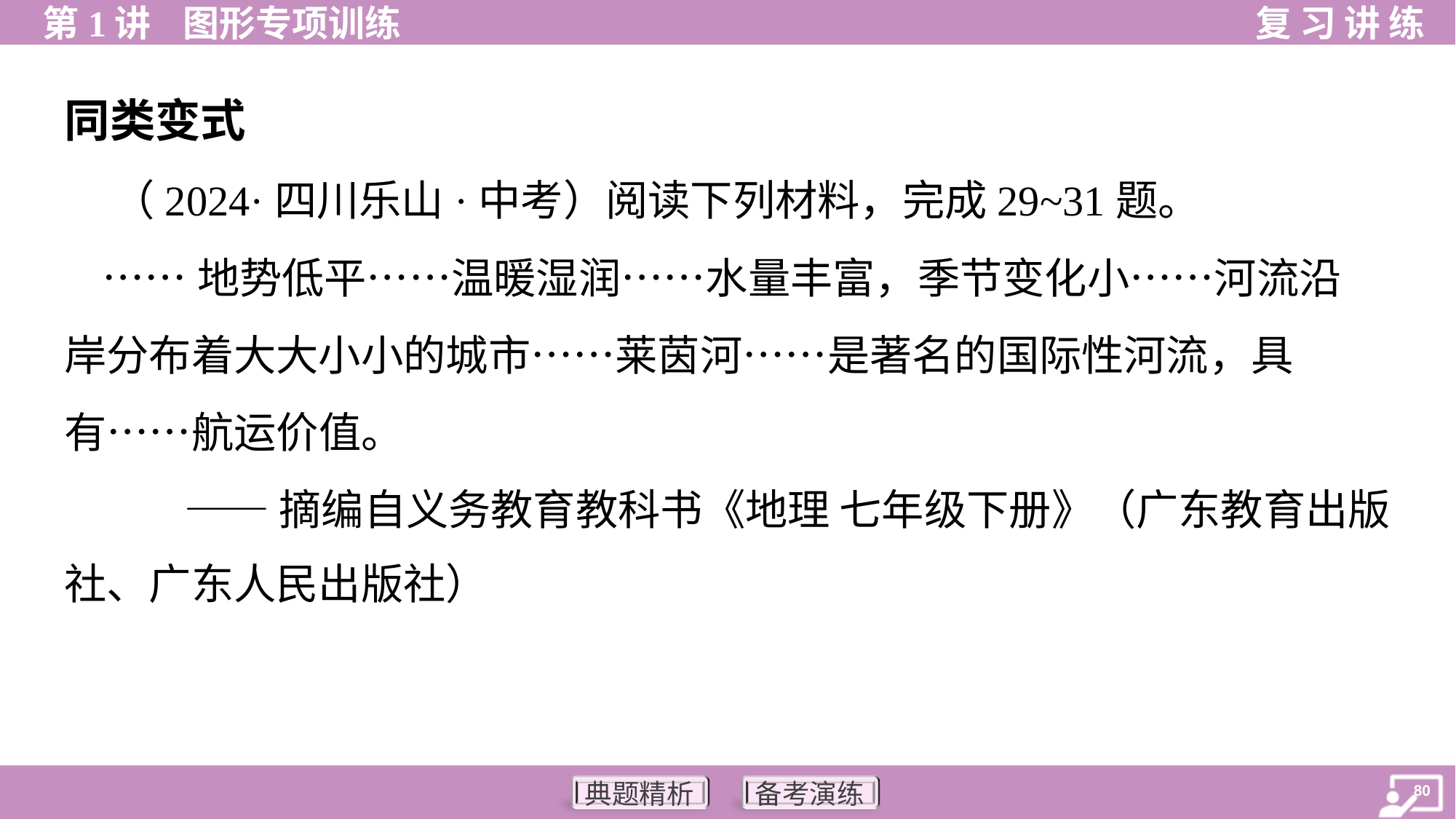

同类变式
    （2024·四川乐山·中考）阅读下列材料，完成29~31题。
    ……地势低平……温暖湿润……水量丰富，季节变化小……河流沿
岸分布着大大小小的城市……莱茵河……是著名的国际性河流，具
有……航运价值。
    ——摘编自义务教育教科书《地理 七年级下册》（广东教育出版
社、广东人民出版社）